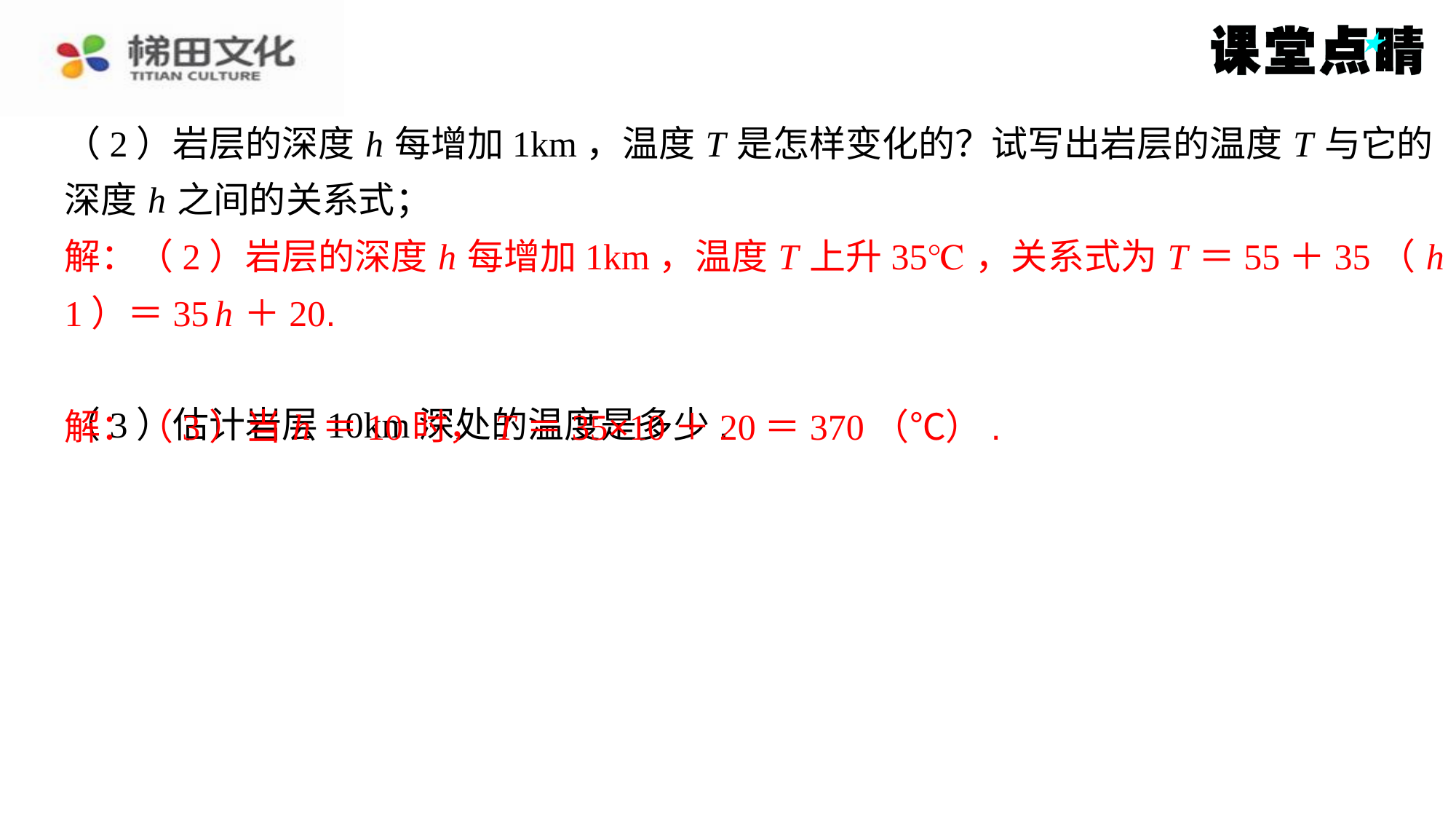

（2）岩层的深度 h 每增加1km，温度 T 是怎样变化的？试写出岩层的温度 T 与它的
深度 h 之间的关系式；
解：（2）岩层的深度 h 每增加1km，温度 T 上升35℃，关系式为 T ＝55＋35（ h －
1）＝35 h ＋20.
（3）估计岩层10km深处的温度是多少.
解：（3）当 h ＝10时， T ＝35×10＋20＝370（℃）.
解：（2）岩层的深度 h 每增加1km，温度 T 上升35℃，关系式为 T ＝55＋35（ h －
1）＝35 h ＋20.
解：（3）当 h ＝10时， T ＝35×10＋20＝370（℃）.